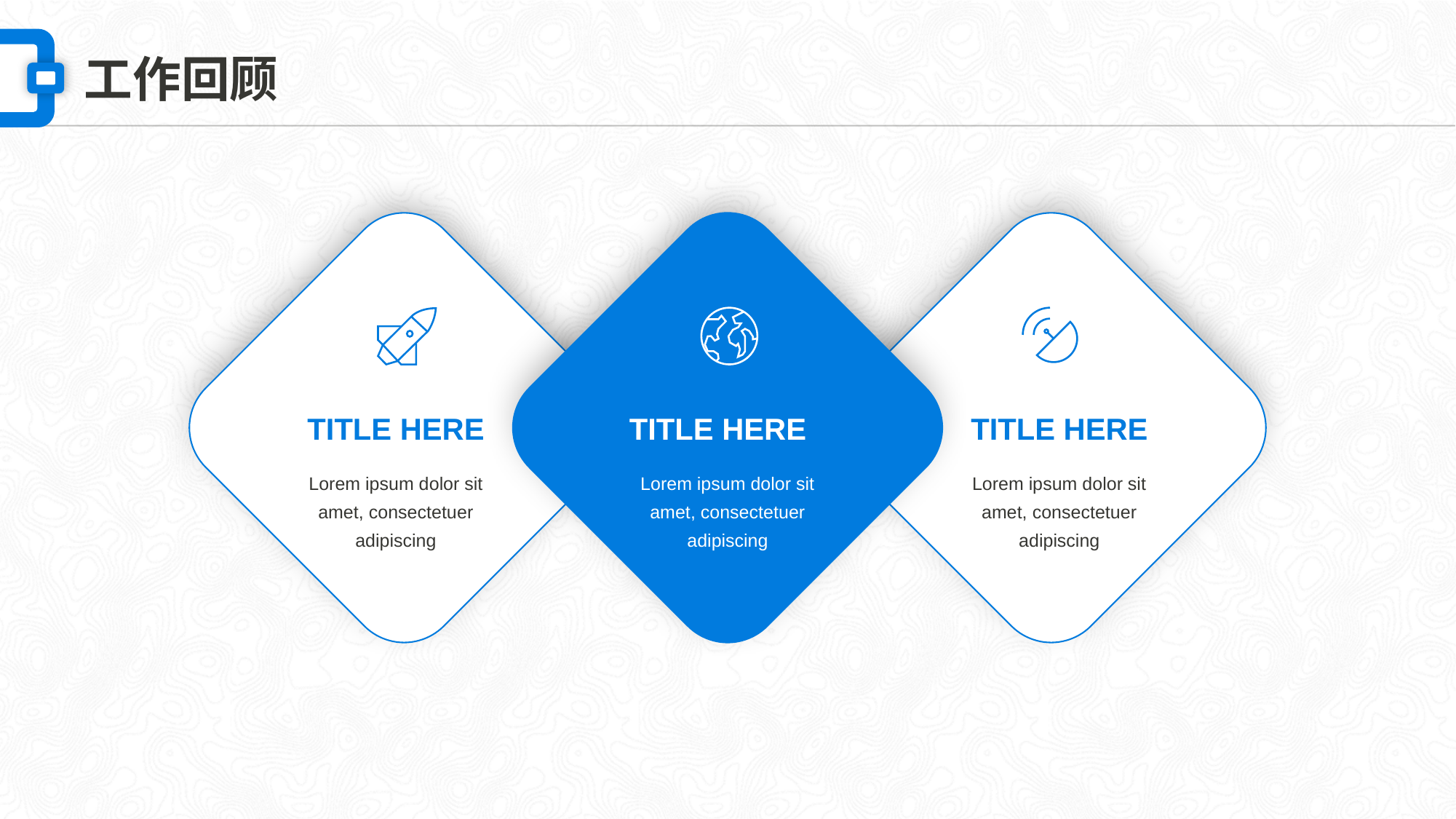

工作回顾

TITLE HERE
TITLE HERE
TITLE HERE
Lorem ipsum dolor sit amet, consectetuer adipiscing
Lorem ipsum dolor sit amet, consectetuer adipiscing
Lorem ipsum dolor sit amet, consectetuer adipiscing